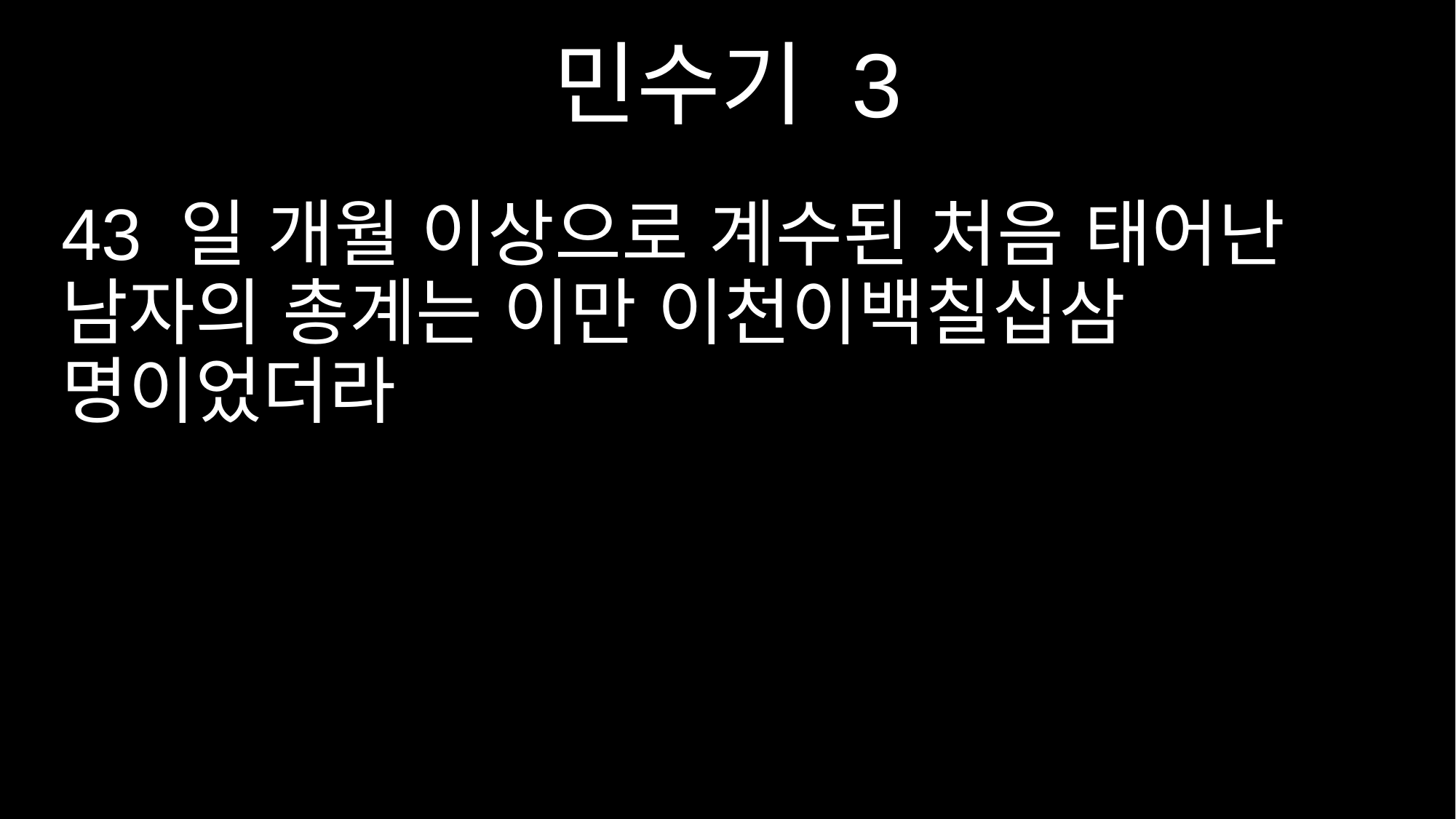

민수기 3
43 일 개월 이상으로 계수된 처음 태어난 남자의 총계는 이만 이천이백칠십삼 명이었더라